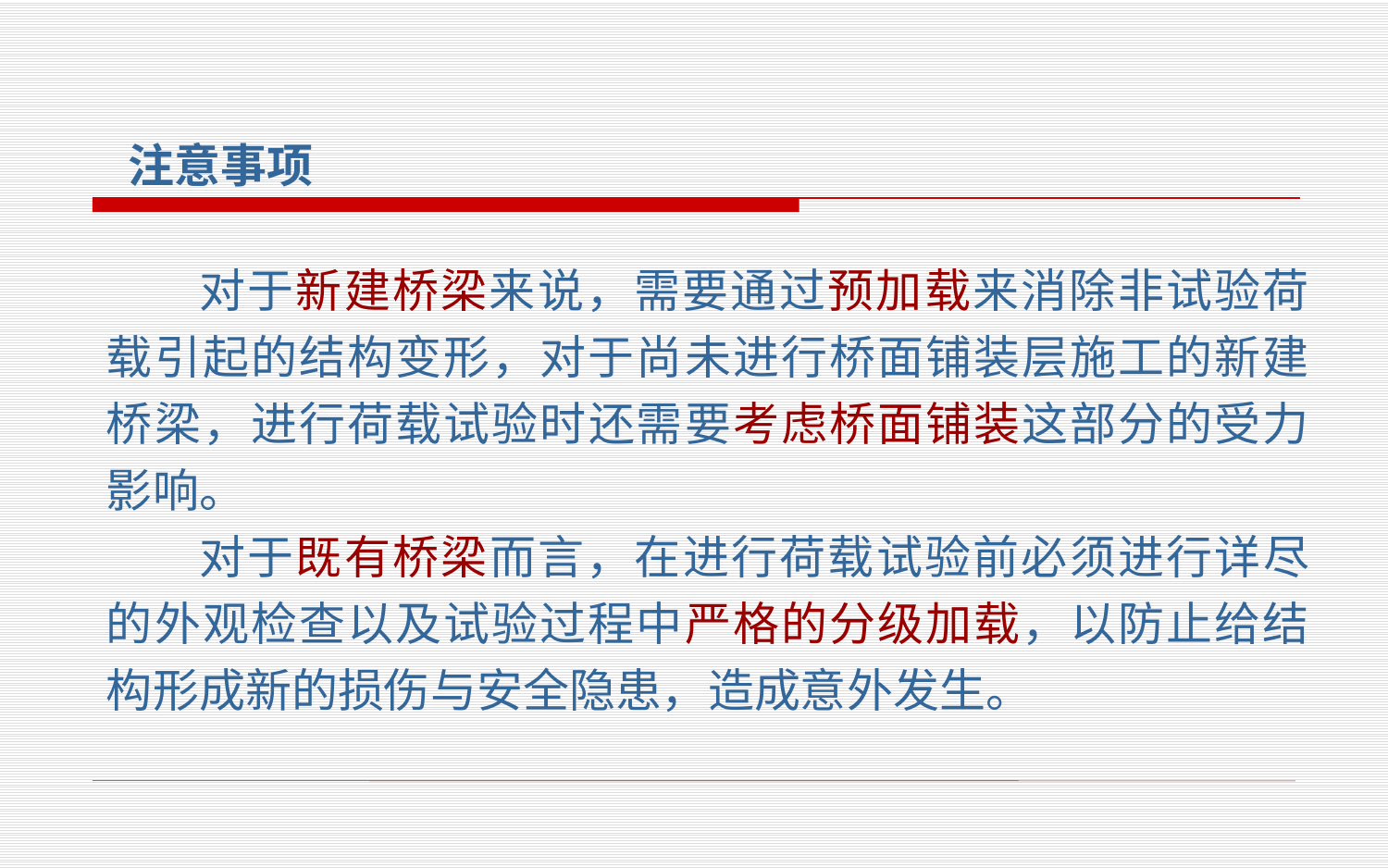

注意事项
对于新建桥梁来说，需要通过预加载来消除非试验荷载引起的结构变形，对于尚未进行桥面铺装层施工的新建桥梁，进行荷载试验时还需要考虑桥面铺装这部分的受力影响。
对于既有桥梁而言，在进行荷载试验前必须进行详尽的外观检查以及试验过程中严格的分级加载，以防止给结构形成新的损伤与安全隐患，造成意外发生。